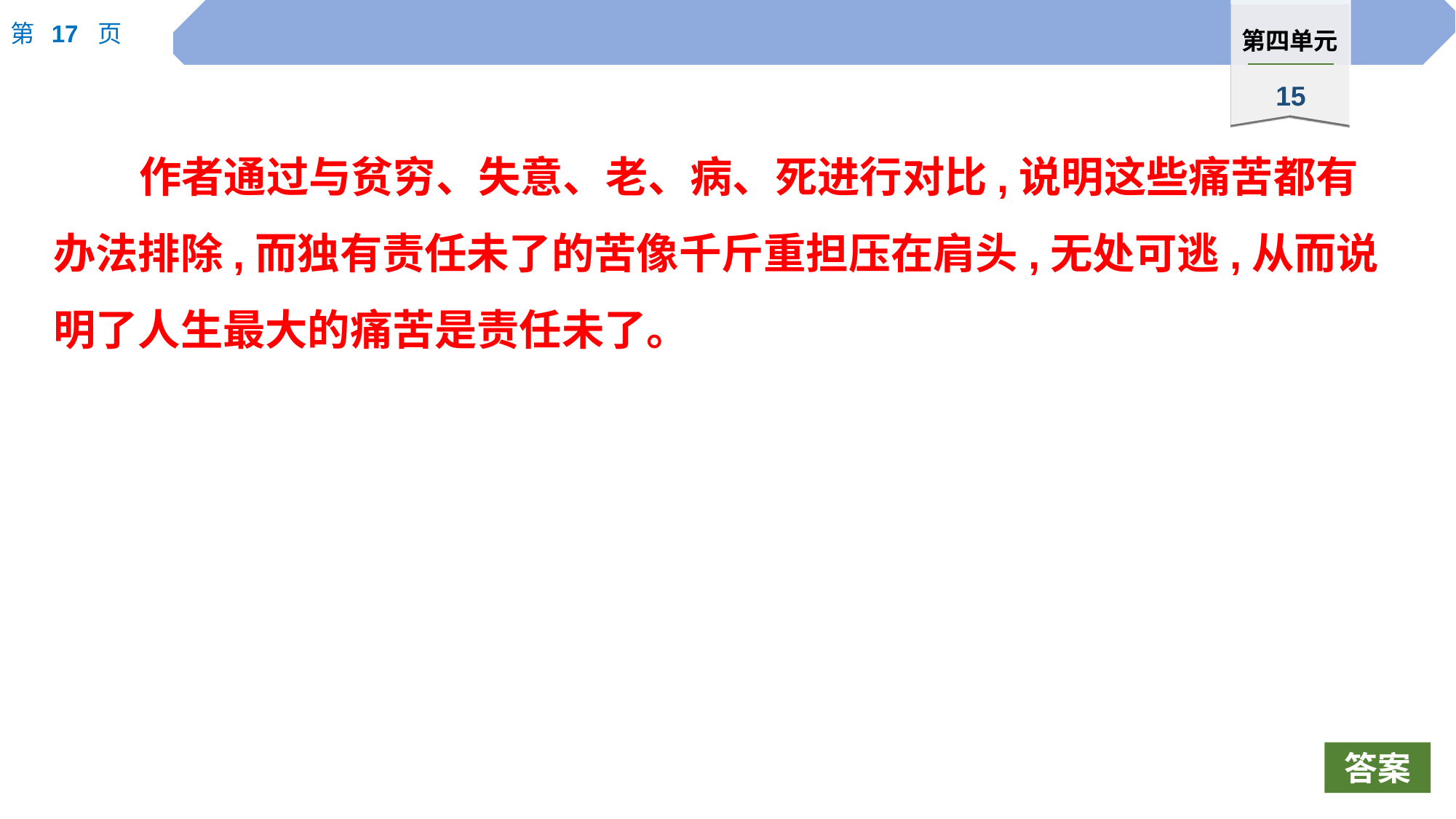

作者通过与贫穷、失意、老、病、死进行对比,说明这些痛苦都有办法排除,而独有责任未了的苦像千斤重担压在肩头,无处可逃,从而说明了人生最大的痛苦是责任未了。
答案